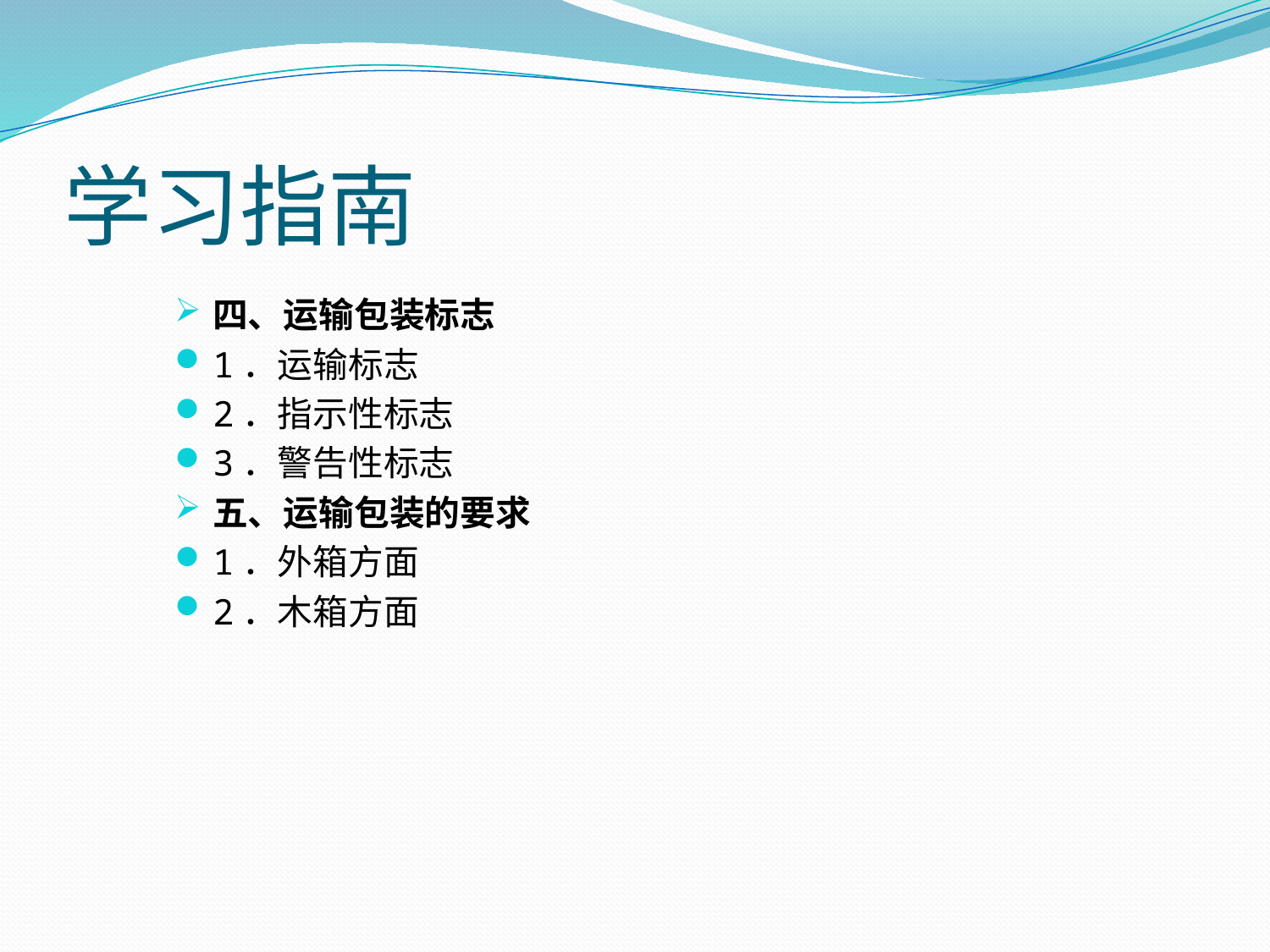

# 学习指南
四、运输包装标志
1．运输标志
2．指示性标志
3．警告性标志
五、运输包装的要求
1．外箱方面
2．木箱方面